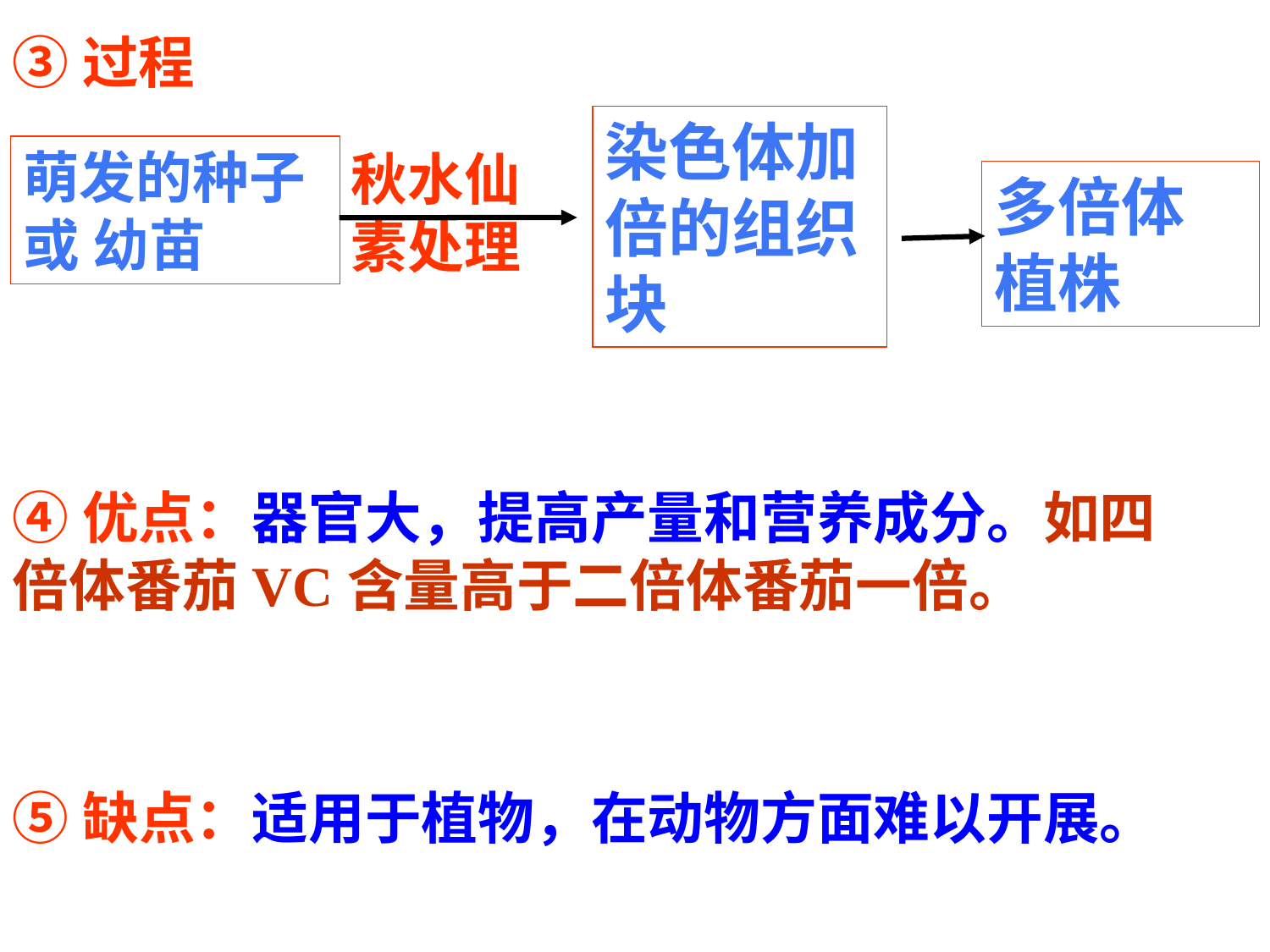

③过程
染色体加倍的组织块
萌发的种子或 幼苗
秋水仙素处理

多倍体植株

④优点：器官大，提高产量和营养成分。如四倍体番茄VC含量高于二倍体番茄一倍。
⑤缺点：适用于植物，在动物方面难以开展。